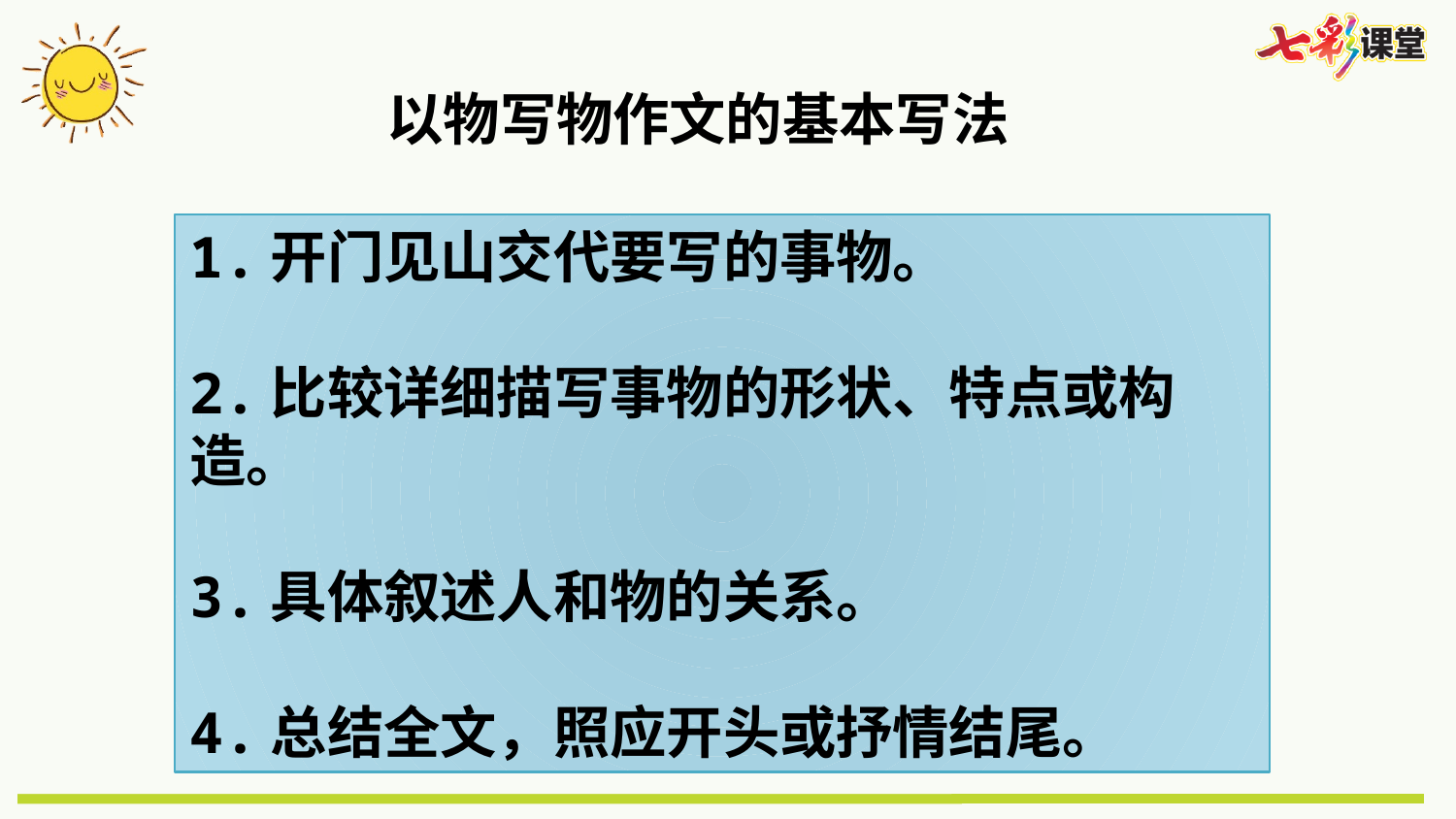

以物写物作文的基本写法
1.开门见山交代要写的事物。

2.比较详细描写事物的形状、特点或构造。

3.具体叙述人和物的关系。

4.总结全文，照应开头或抒情结尾。